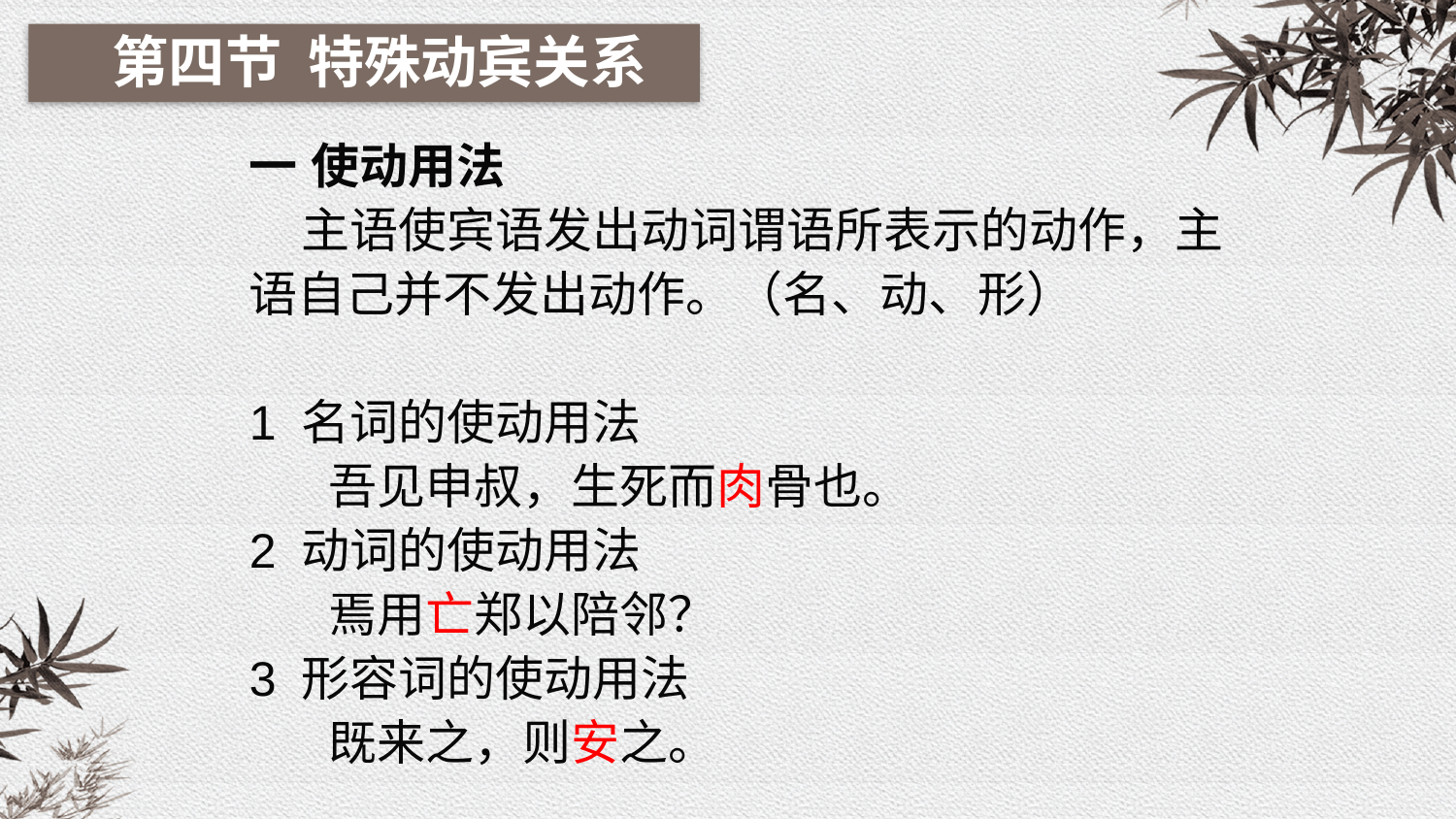

第四节  特殊动宾关系

一 使动用法
   主语使宾语发出动词谓语所表示的动作，主语自己并不发出动作。（名、动、形）

1 名词的使动用法
     吾见申叔，生死而肉骨也。
2 动词的使动用法
     焉用亡郑以陪邻？
3 形容词的使动用法
     既来之，则安之。